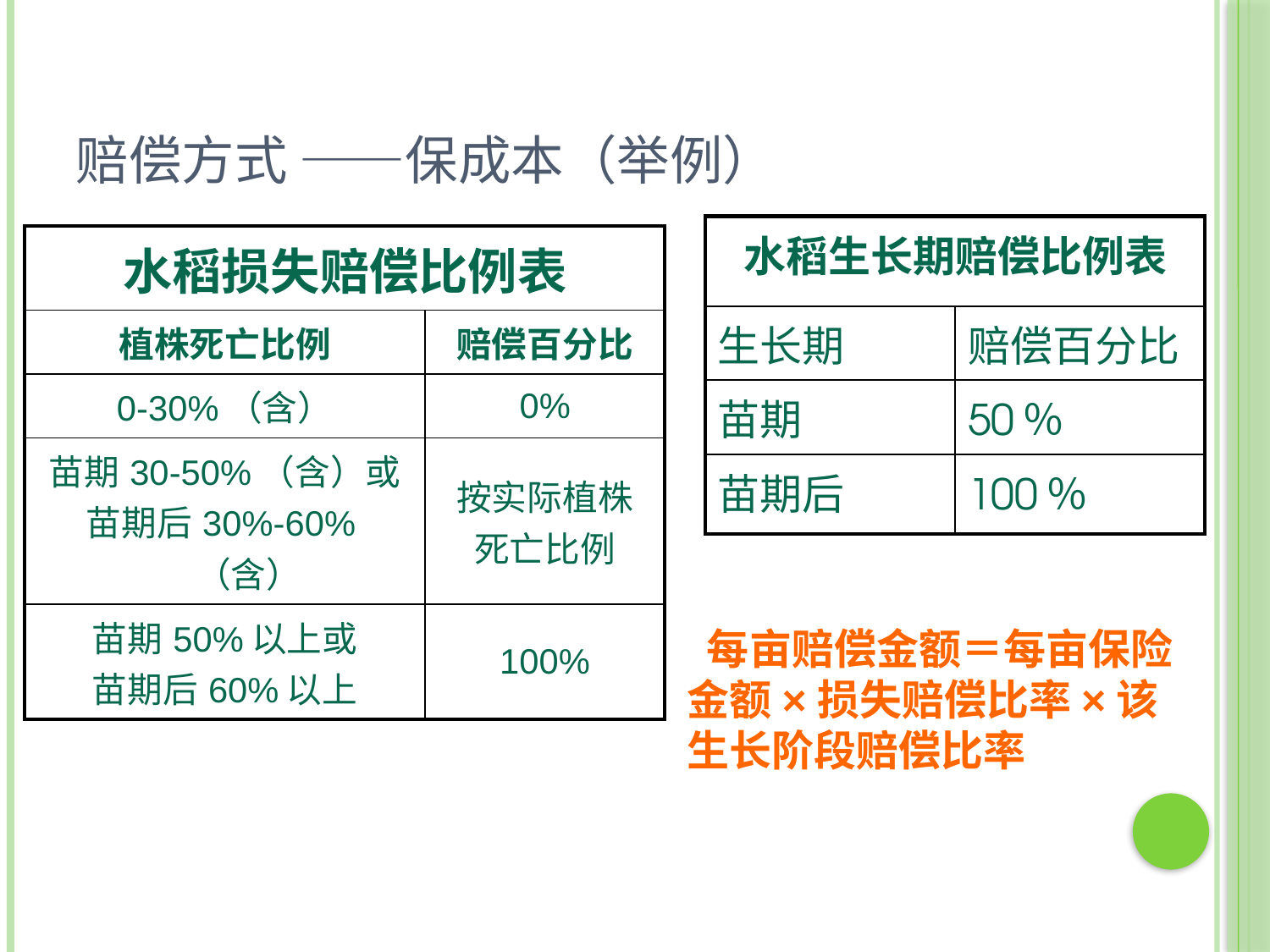

# 赔偿方式 ——保成本（举例）
| 水稻生长期赔偿比例表 |  |
| --- | --- |
| 生长期 | 赔偿百分比 |
| 苗期 | 50％ |
| 苗期后 | 100％ |
| 水稻损失赔偿比例表 |  |
| --- | --- |
| 植株死亡比例 | 赔偿百分比 |
| 0-30%（含） | 0% |
| 苗期30-50%（含）或 苗期后30%-60%（含） | 按实际植株死亡比例 |
| 苗期50%以上或 苗期后60%以上 | 100% |
 每亩赔偿金额＝每亩保险金额×损失赔偿比率×该生长阶段赔偿比率